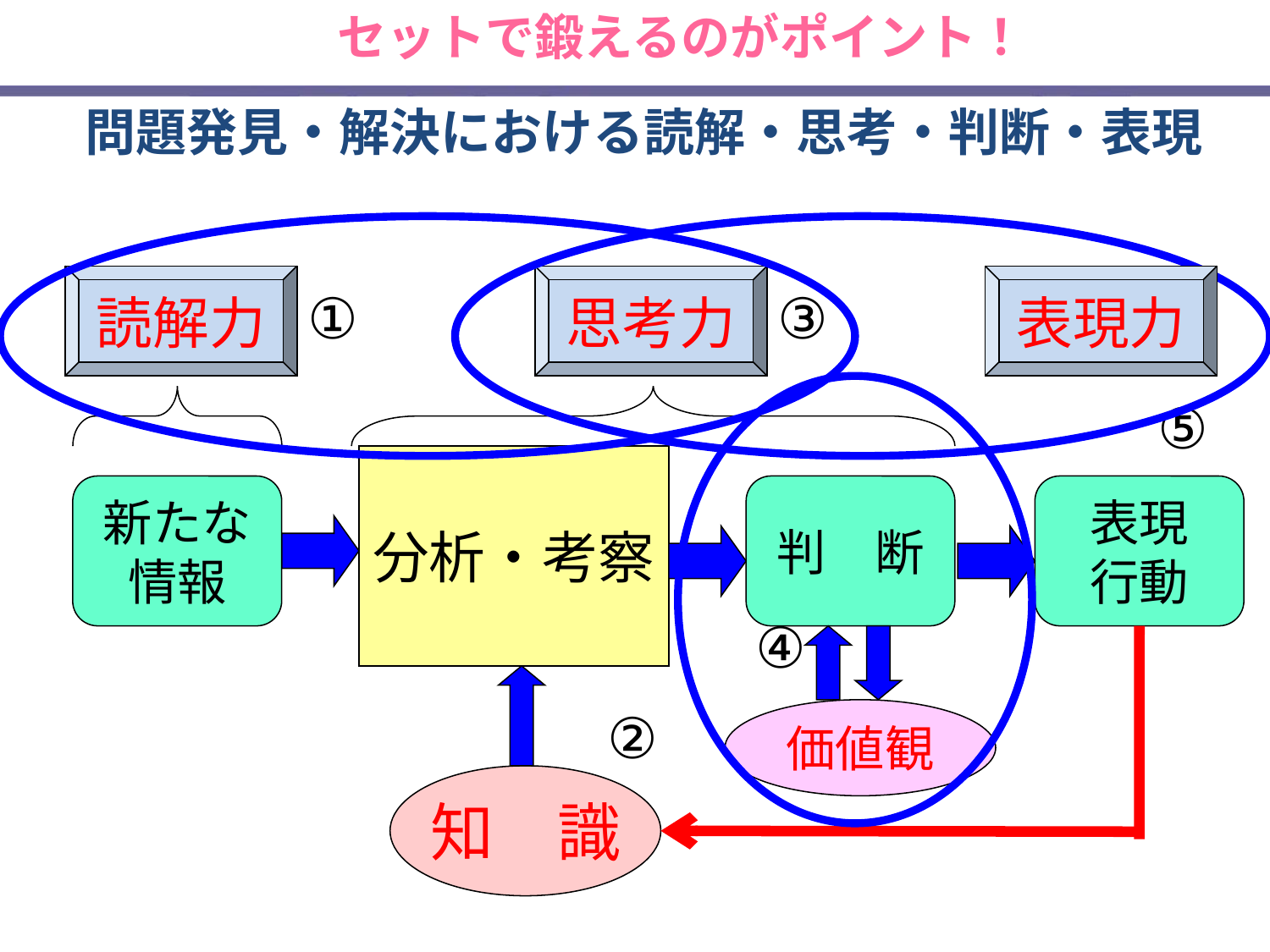

セットで鍛えるのがポイント！
# 問題発見・解決における読解・思考・判断・表現

読解力
思考力
表現力
①
③

⑤
分析・考察
新たな
情報
判　断
表現
行動

④

知　識
②
価値観